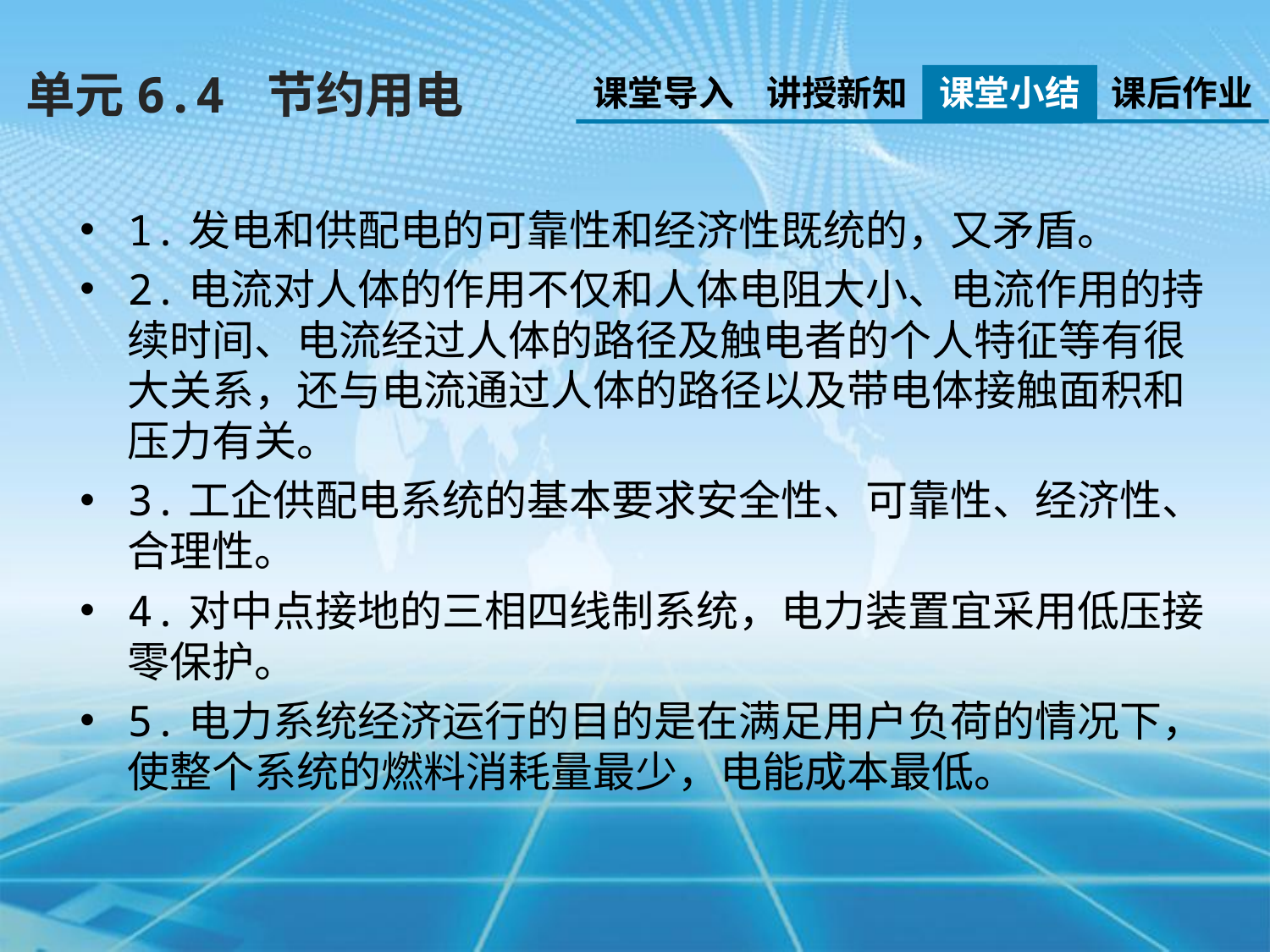

单元6.4 节约用电
课堂导入
讲授新知
课堂小结
课后作业
1.发电和供配电的可靠性和经济性既统的，又矛盾。
2.电流对人体的作用不仅和人体电阻大小、电流作用的持续时间、电流经过人体的路径及触电者的个人特征等有很大关系，还与电流通过人体的路径以及带电体接触面积和压力有关。
3.工企供配电系统的基本要求安全性、可靠性、经济性、合理性。
4.对中点接地的三相四线制系统，电力装置宜采用低压接零保护。
5.电力系统经济运行的目的是在满足用户负荷的情况下，使整个系统的燃料消耗量最少，电能成本最低。